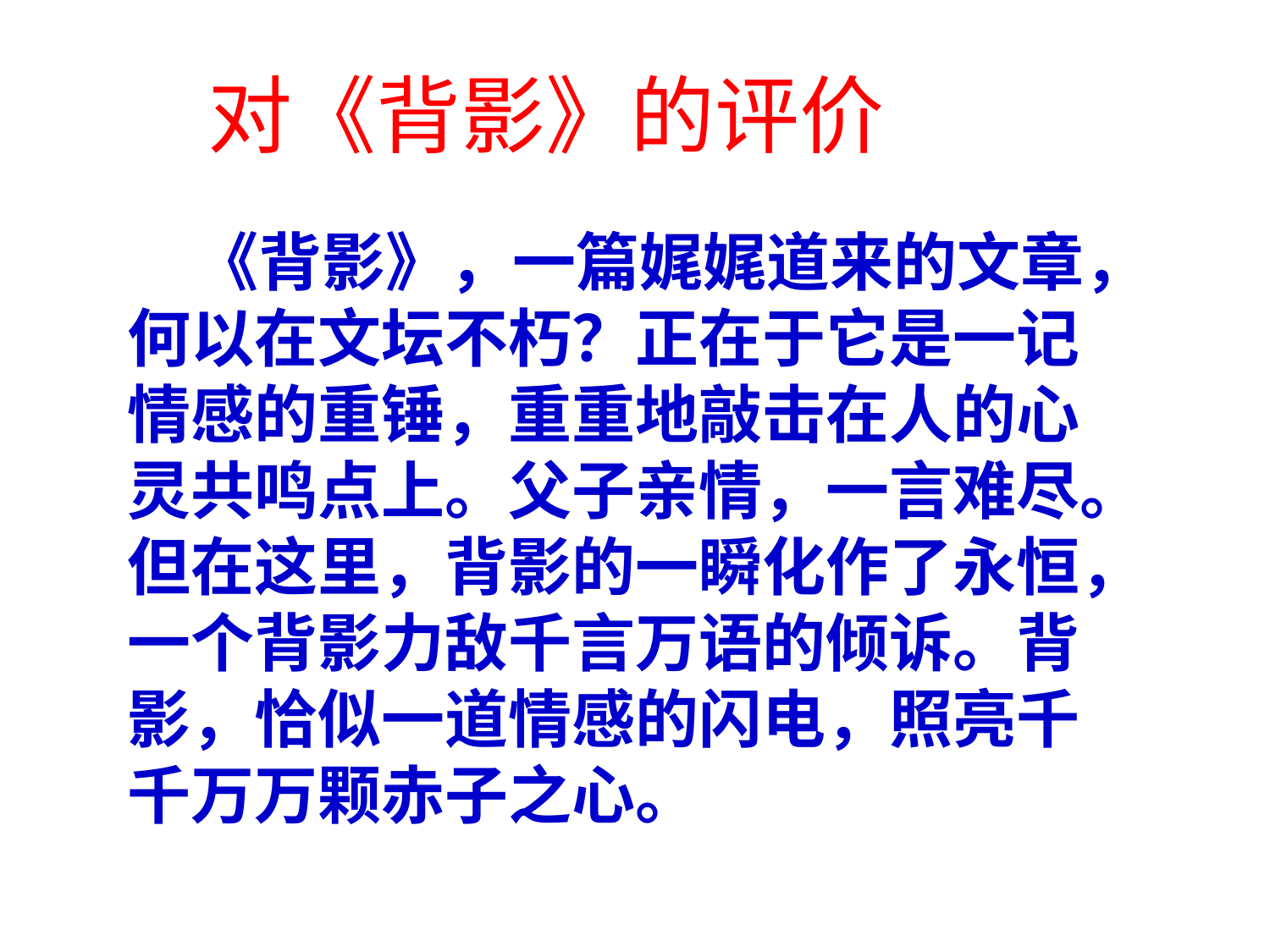

对《背影》的评价
     《背影》，一篇娓娓道来的文章，何以在文坛不朽？正在于它是一记情感的重锤，重重地敲击在人的心灵共鸣点上。父子亲情，一言难尽。但在这里，背影的一瞬化作了永恒，一个背影力敌千言万语的倾诉。背影，恰似一道情感的闪电，照亮千千万万颗赤子之心。